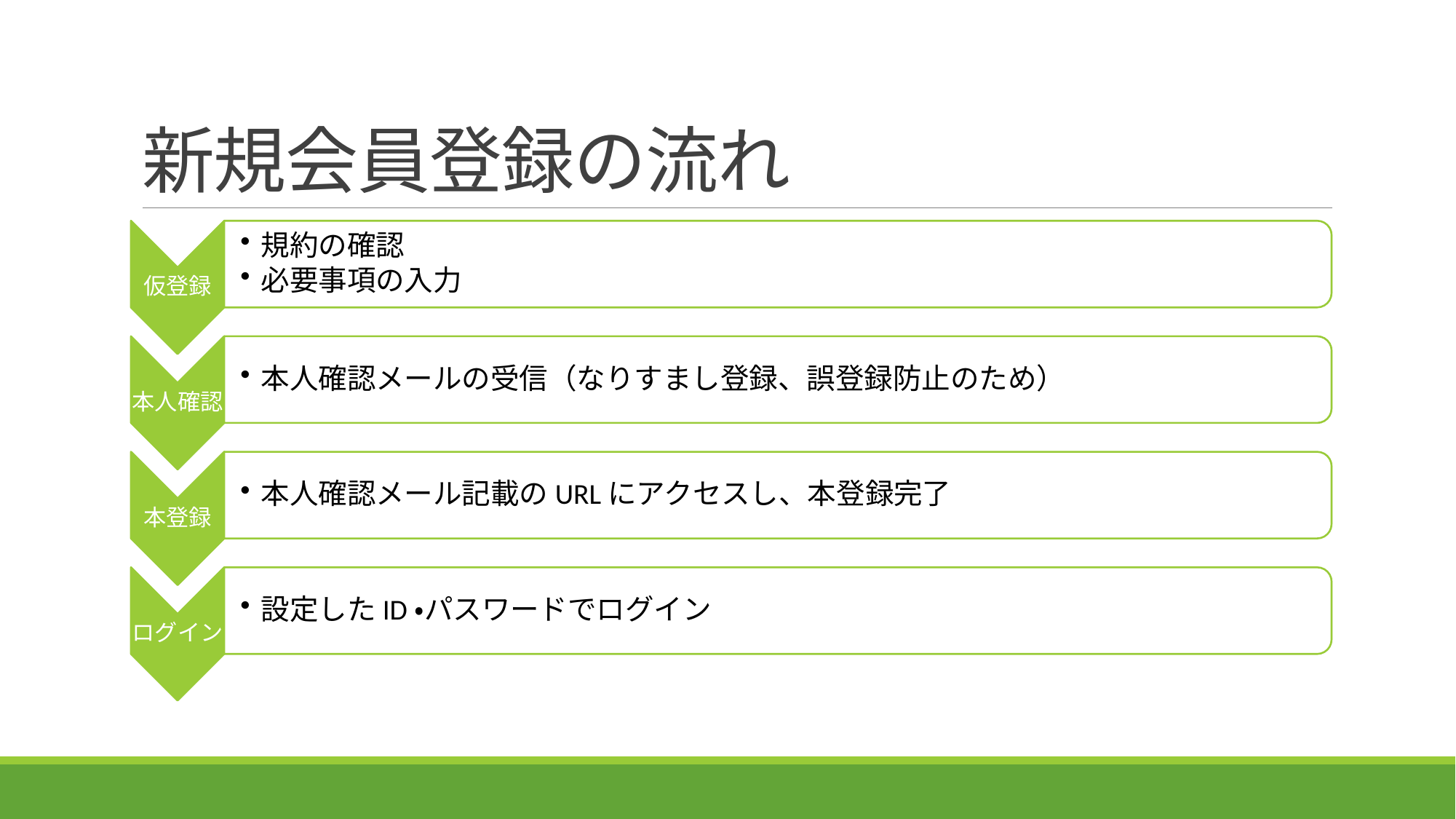

# 新規会員登録の流れ
仮登録
規約の確認
必要事項の入力
本人確認
本人確認メールの受信（なりすまし登録、誤登録防止のため）
本登録
本人確認メール記載のURLにアクセスし、本登録完了
ログイン
設定したID・パスワードでログイン